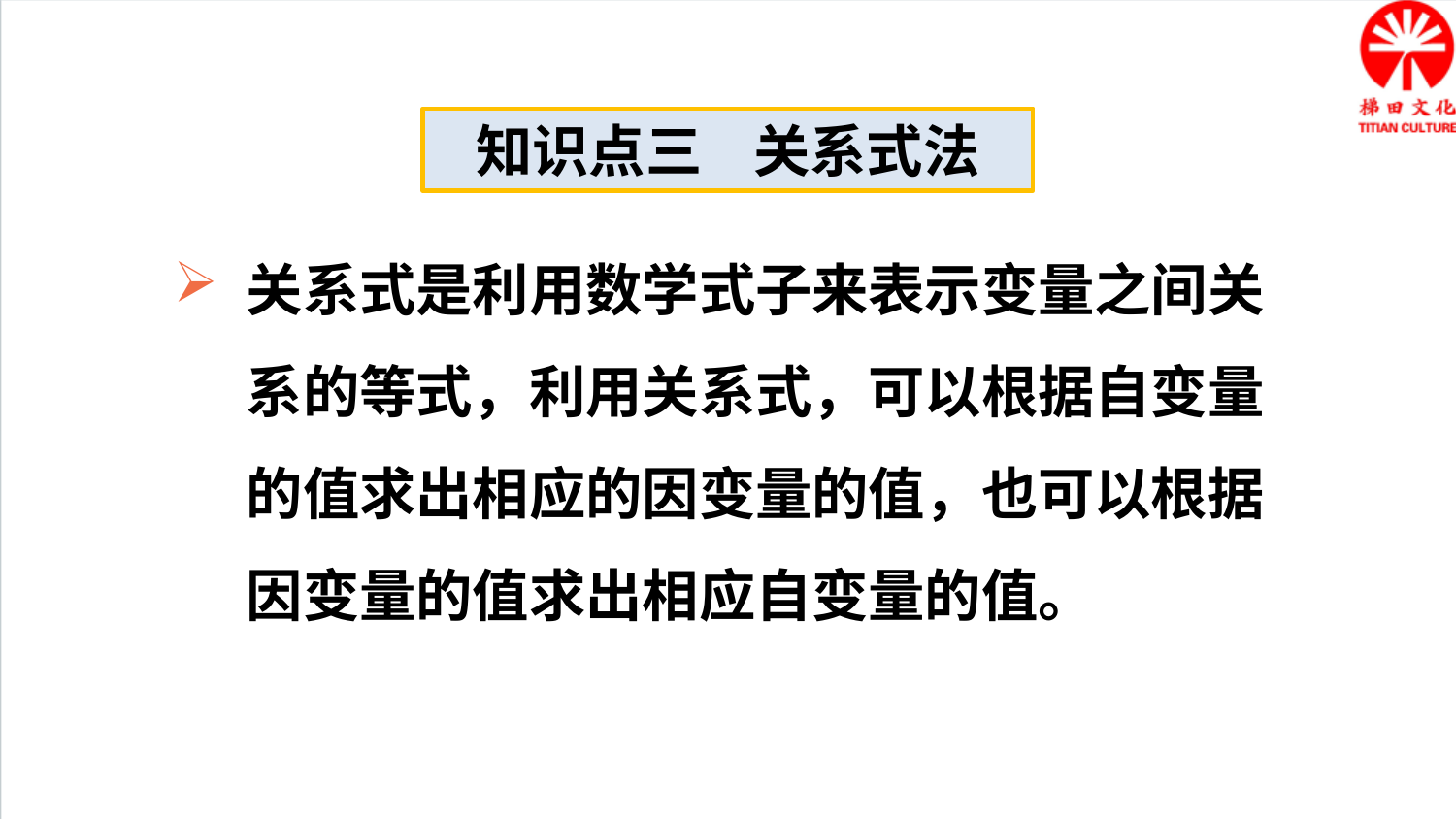

知识点三    关系式法
关系式是利用数学式子来表示变量之间关系的等式，利用关系式，可以根据自变量的值求出相应的因变量的值，也可以根据因变量的值求出相应自变量的值。